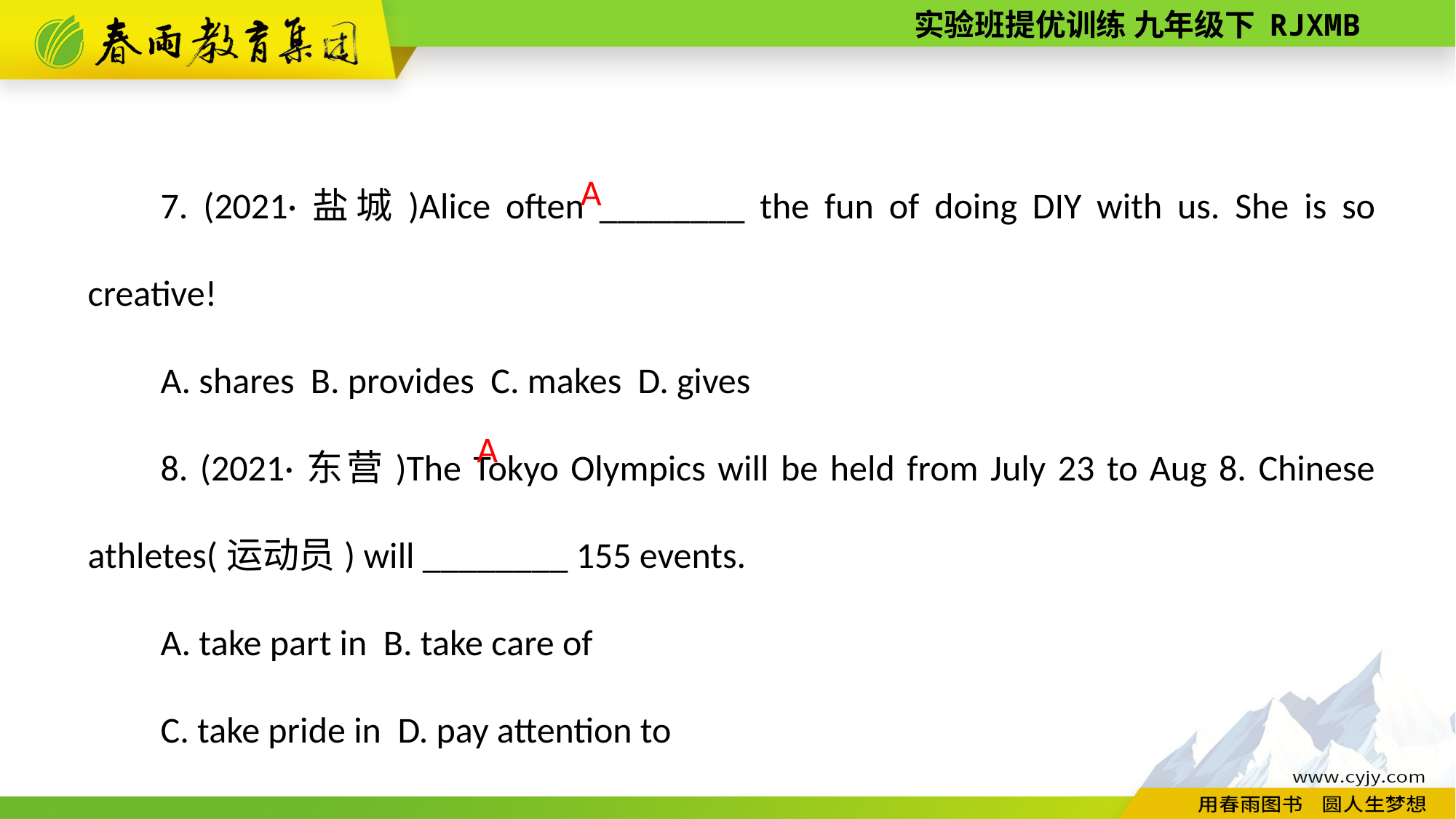

7. (2021·盐城)Alice often ________ the fun of doing DIY with us. She is so creative!
A. shares  B. provides  C. makes  D. gives
8. (2021·东营)The Tokyo Olympics will be held from July 23 to Aug 8. Chinese athletes(运动员) will ________ 155 events.
A. take part in  B. take care of
C. take pride in  D. pay attention to
A
A